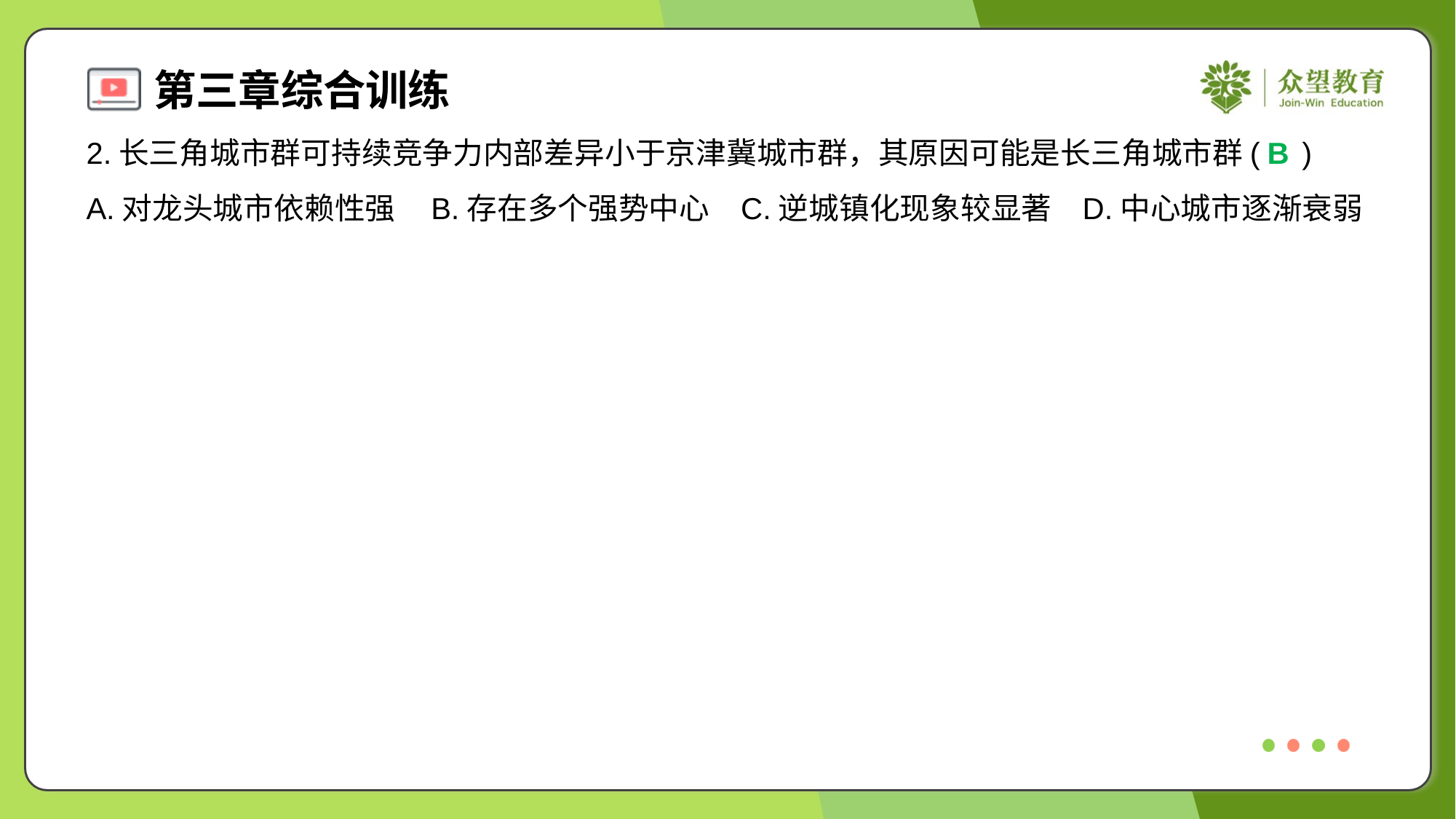

2.长三角城市群可持续竞争力内部差异小于京津冀城市群，其原因可能是长三角城市群(     )
B
A.对龙头城市依赖性强	B.存在多个强势中心	C.逆城镇化现象较显著	D.中心城市逐渐衰弱